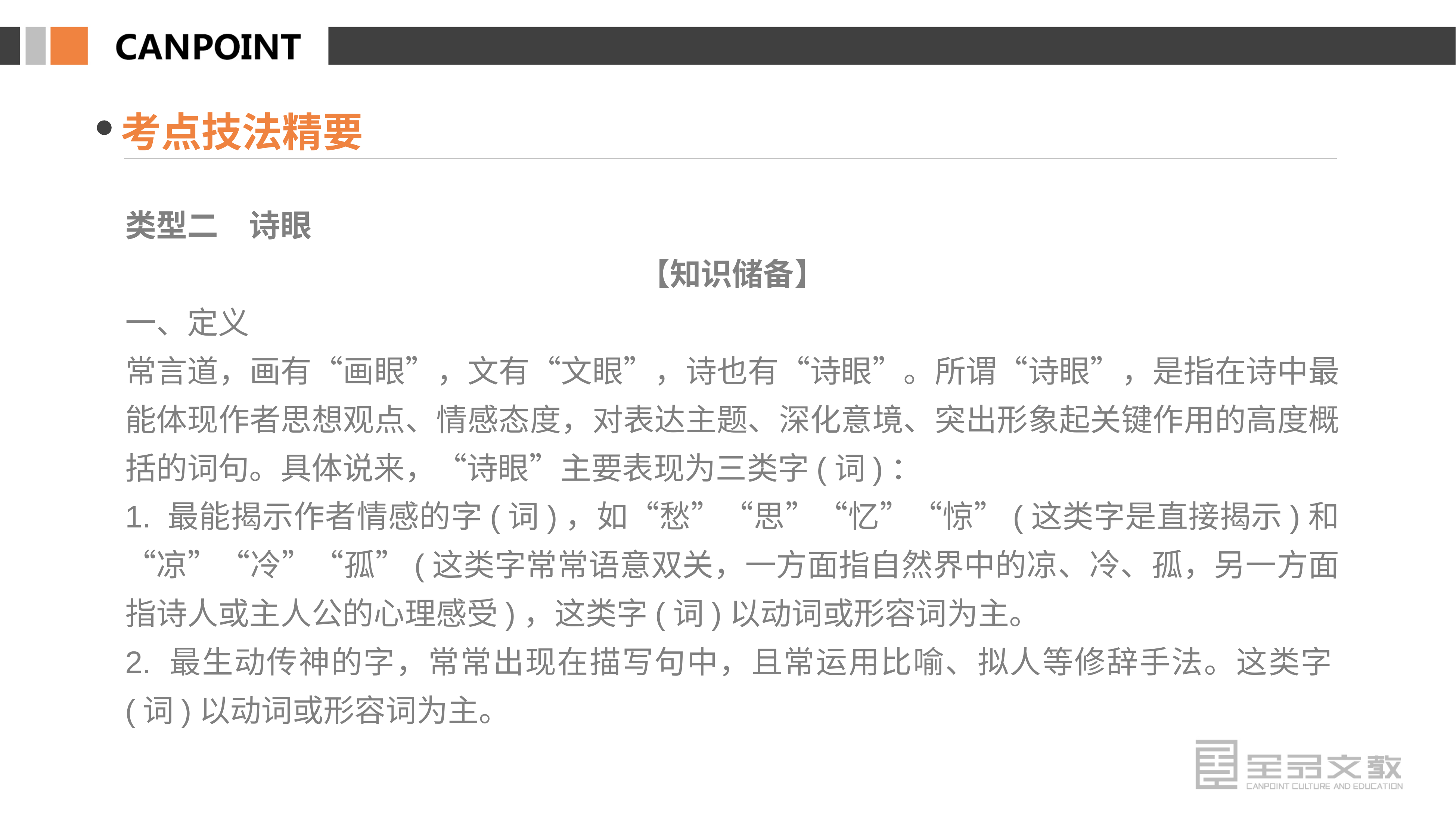

考点技法精要

类型二　诗眼
【知识储备】
一、定义
常言道，画有“画眼”，文有“文眼”，诗也有“诗眼”。所谓“诗眼”，是指在诗中最能体现作者思想观点、情感态度，对表达主题、深化意境、突出形象起关键作用的高度概括的词句。具体说来，“诗眼”主要表现为三类字(词)：
1. 最能揭示作者情感的字(词)，如“愁”“思”“忆”“惊”(这类字是直接揭示)和“凉”“冷”“孤”(这类字常常语意双关，一方面指自然界中的凉、冷、孤，另一方面指诗人或主人公的心理感受)，这类字(词)以动词或形容词为主。
2. 最生动传神的字，常常出现在描写句中，且常运用比喻、拟人等修辞手法。这类字(词)以动词或形容词为主。